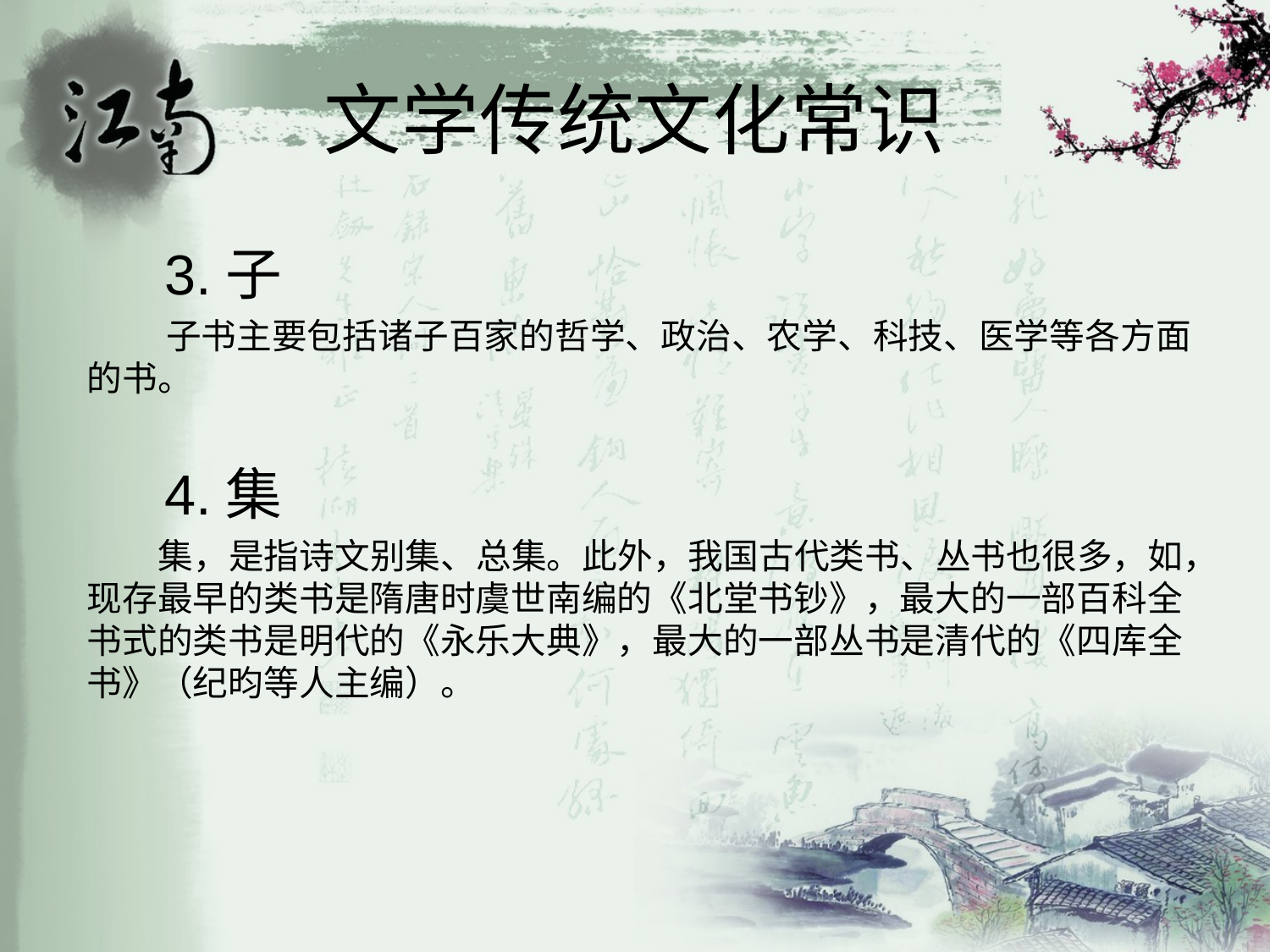

# 文学传统文化常识
        3.子
         子书主要包括诸子百家的哲学、政治、农学、科技、医学等各方面的书。

        4.集
        集，是指诗文别集、总集。此外，我国古代类书、丛书也很多，如，现存最早的类书是隋唐时虞世南编的《北堂书钞》，最大的一部百科全书式的类书是明代的《永乐大典》，最大的一部丛书是清代的《四库全书》（纪昀等人主编）。